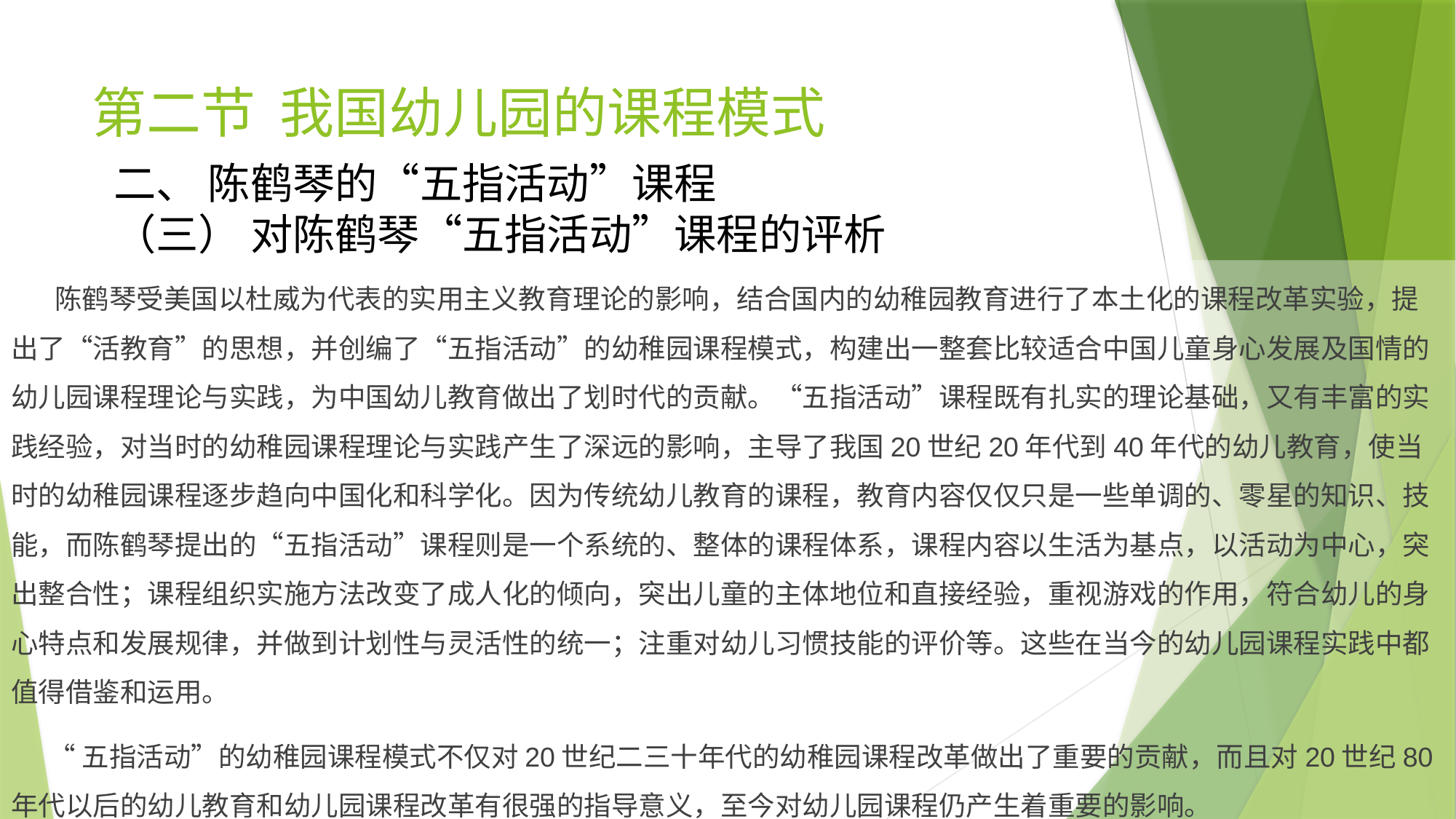

# 第二节  我国幼儿园的课程模式
二、 陈鹤琴的“五指活动”课程
（三） 对陈鹤琴“五指活动”课程的评析
      陈鹤琴受美国以杜威为代表的实用主义教育理论的影响，结合国内的幼稚园教育进行了本土化的课程改革实验，提出了“活教育”的思想，并创编了“五指活动”的幼稚园课程模式，构建出一整套比较适合中国儿童身心发展及国情的幼儿园课程理论与实践，为中国幼儿教育做出了划时代的贡献。“五指活动”课程既有扎实的理论基础，又有丰富的实践经验，对当时的幼稚园课程理论与实践产生了深远的影响，主导了我国20世纪20年代到40年代的幼儿教育，使当时的幼稚园课程逐步趋向中国化和科学化。因为传统幼儿教育的课程，教育内容仅仅只是一些单调的、零星的知识、技能，而陈鹤琴提出的“五指活动”课程则是一个系统的、整体的课程体系，课程内容以生活为基点，以活动为中心，突出整合性；课程组织实施方法改变了成人化的倾向，突出儿童的主体地位和直接经验，重视游戏的作用，符合幼儿的身心特点和发展规律，并做到计划性与灵活性的统一；注重对幼儿习惯技能的评价等。这些在当今的幼儿园课程实践中都值得借鉴和运用。
      “五指活动”的幼稚园课程模式不仅对20世纪二三十年代的幼稚园课程改革做出了重要的贡献，而且对20世纪80年代以后的幼儿教育和幼儿园课程改革有很强的指导意义，至今对幼儿园课程仍产生着重要的影响。